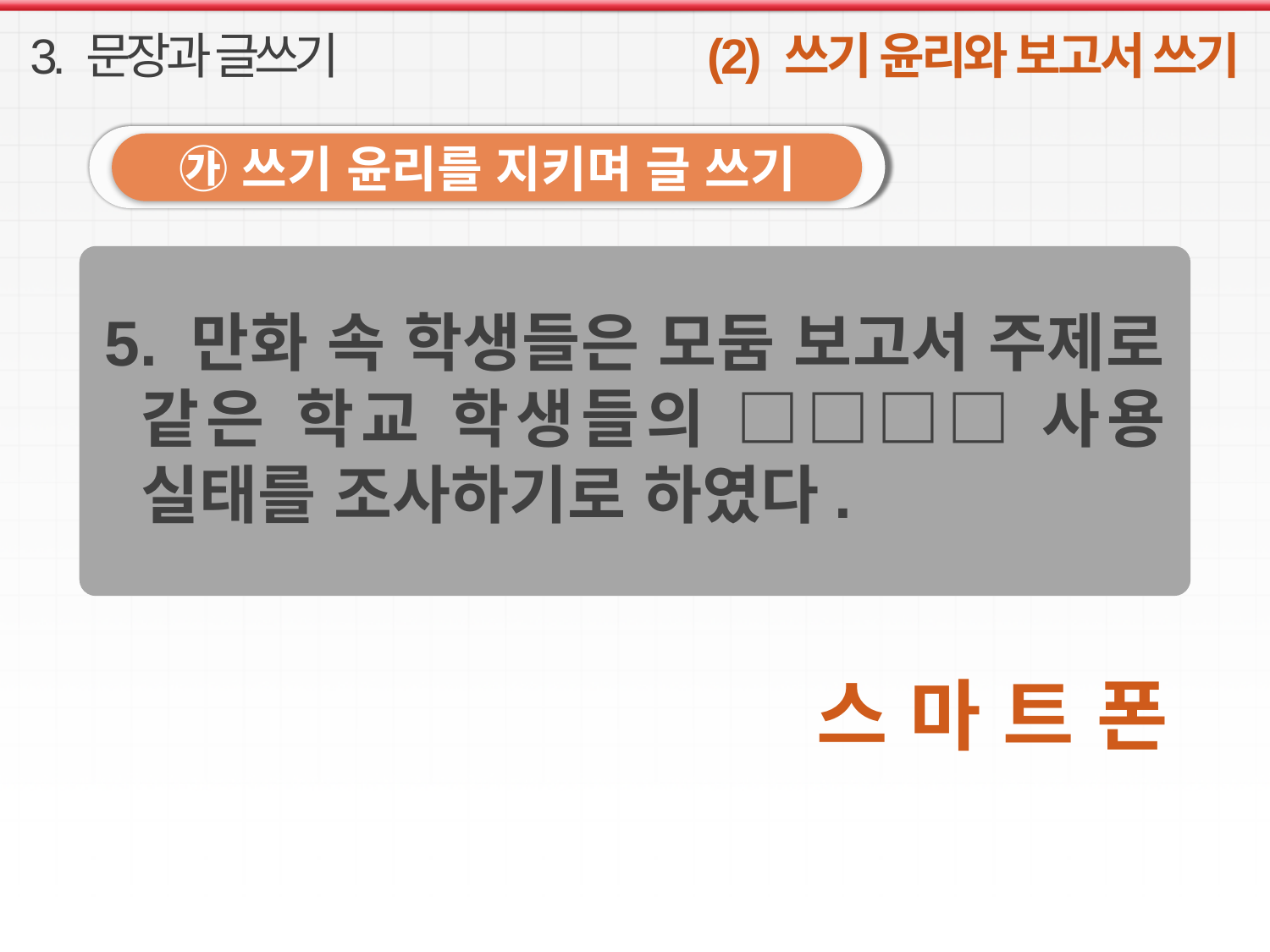

3. 문장과 글쓰기
(2) 쓰기 윤리와 보고서 쓰기

㉮ 쓰기 윤리를 지키며 글 쓰기

5. 만화 속 학생들은 모둠 보고서 주제로 같은 학교 학생들의 □□□□ 사용 실태를 조사하기로 하였다.
스 마 트 폰